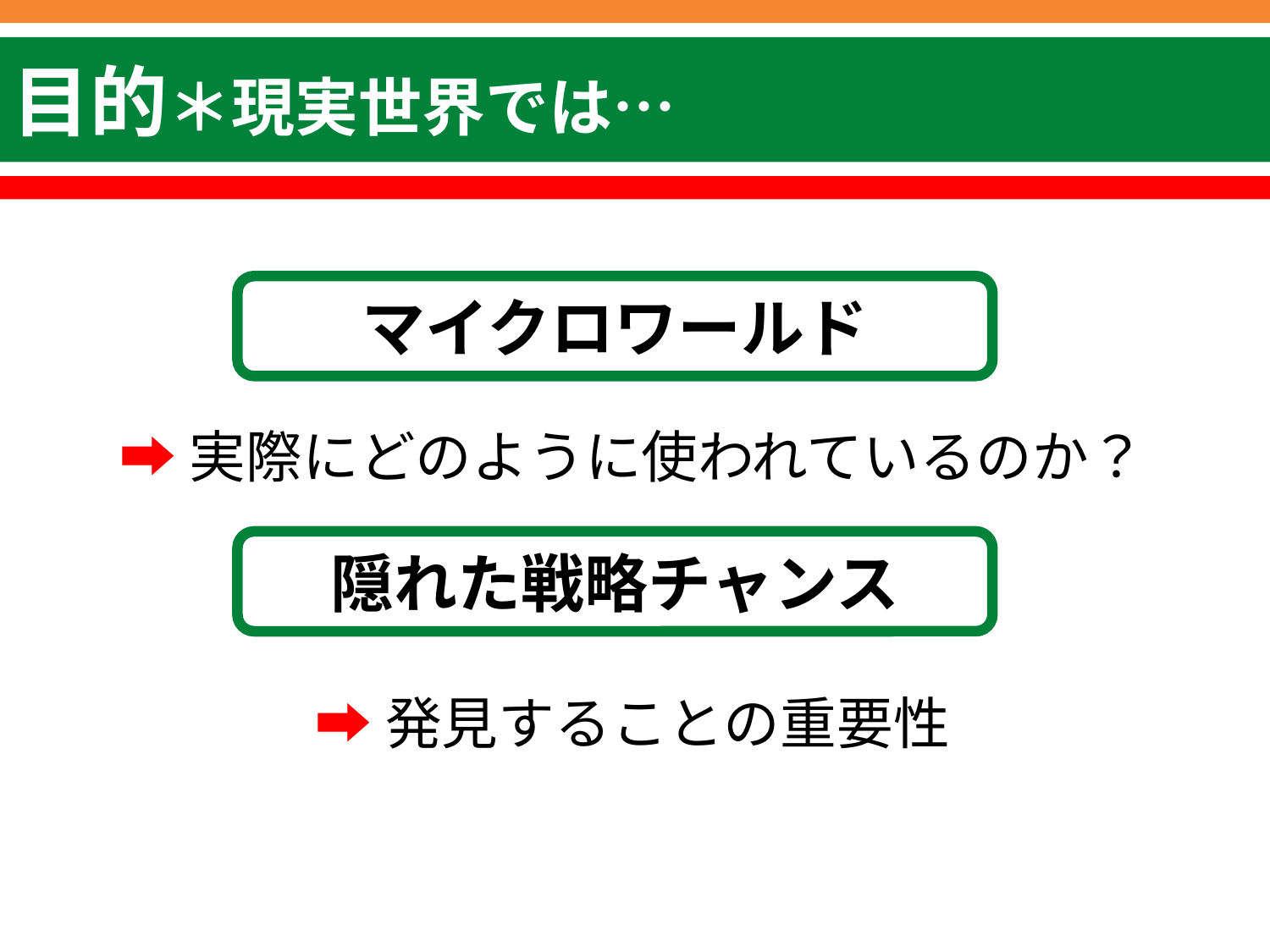

目的＊現実世界では…

マイクロワールド
➡実際にどのように使われているのか？
隠れた戦略チャンス
➡発見することの重要性